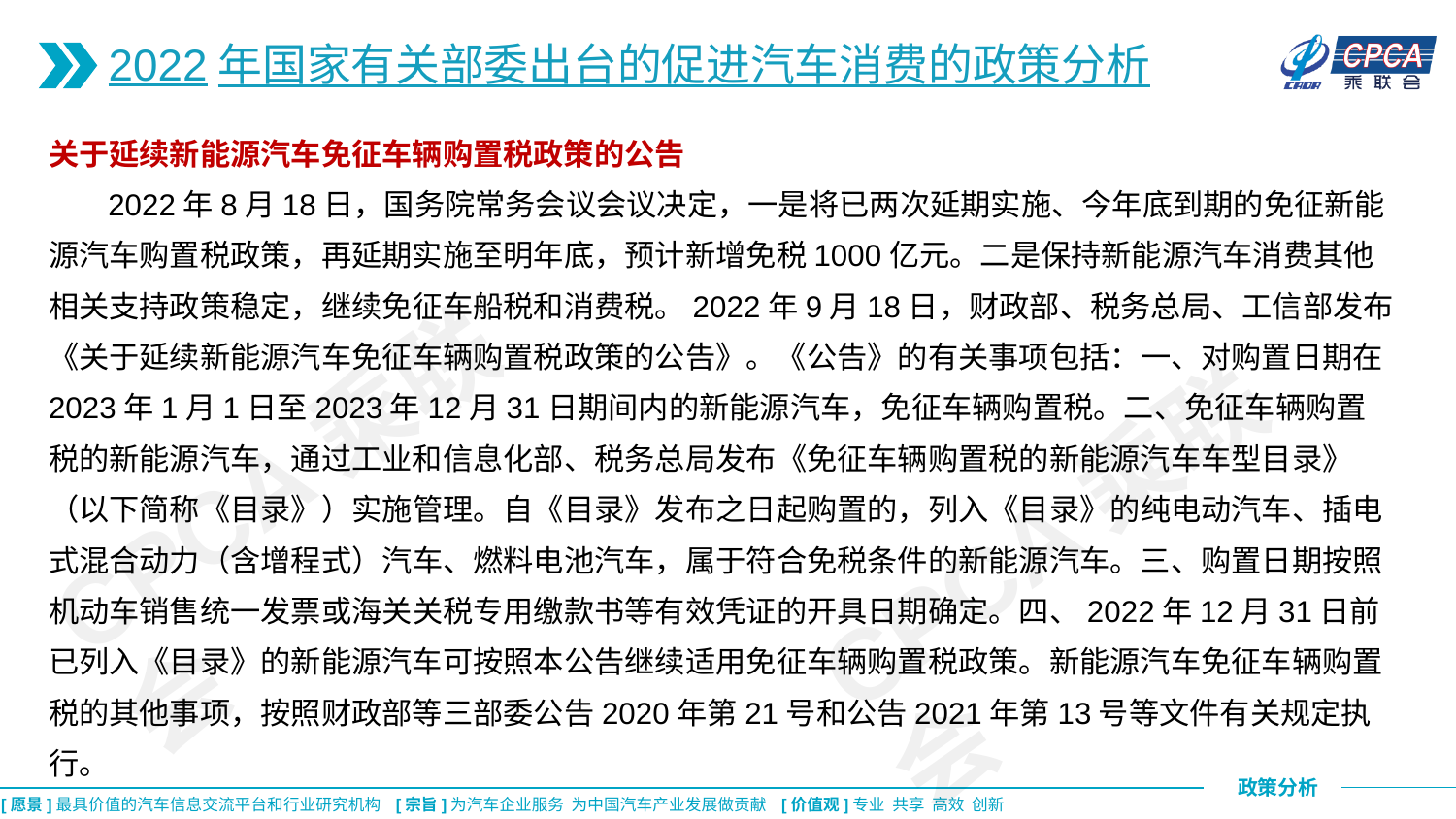

2022年国家有关部委出台的促进汽车消费的政策分析
关于延续新能源汽车免征车辆购置税政策的公告
       2022年8月18日，国务院常务会议会议决定，一是将已两次延期实施、今年底到期的免征新能源汽车购置税政策，再延期实施至明年底，预计新增免税1000亿元。二是保持新能源汽车消费其他相关支持政策稳定，继续免征车船税和消费税。2022年9月18日，财政部、税务总局、工信部发布《关于延续新能源汽车免征车辆购置税政策的公告》。《公告》的有关事项包括：一、对购置日期在2023年1月1日至2023年12月31日期间内的新能源汽车，免征车辆购置税。二、免征车辆购置税的新能源汽车，通过工业和信息化部、税务总局发布《免征车辆购置税的新能源汽车车型目录》（以下简称《目录》）实施管理。自《目录》发布之日起购置的，列入《目录》的纯电动汽车、插电式混合动力（含增程式）汽车、燃料电池汽车，属于符合免税条件的新能源汽车。三、购置日期按照机动车销售统一发票或海关关税专用缴款书等有效凭证的开具日期确定。四、2022年12月31日前已列入《目录》的新能源汽车可按照本公告继续适用免征车辆购置税政策。新能源汽车免征车辆购置税的其他事项，按照财政部等三部委公告2020年第21号和公告2021年第13号等文件有关规定执行。
CPCA乘联会
CPCA乘联会